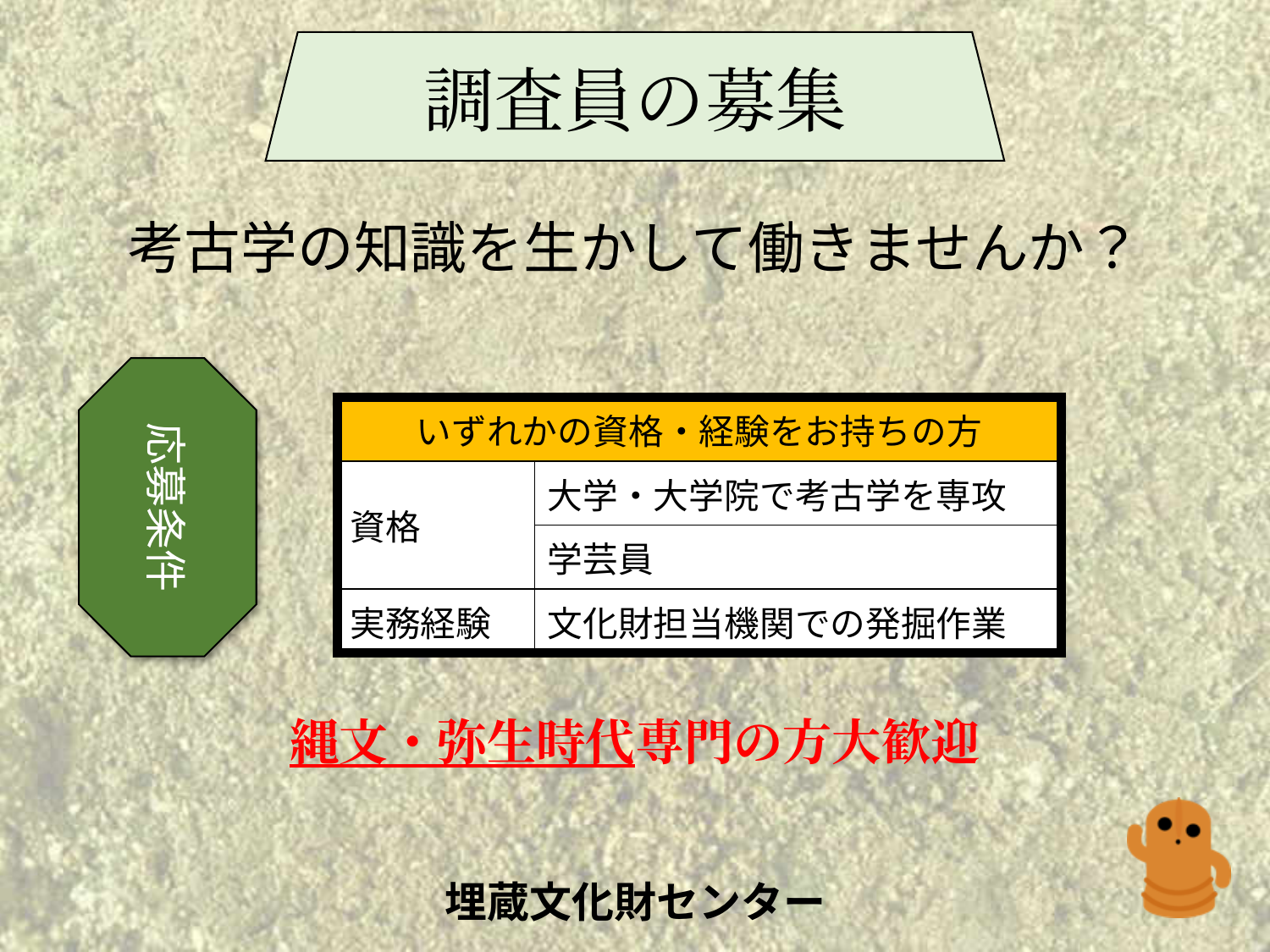

調査員の募集
考古学の知識を生かして働きませんか？
応募条件
| いずれかの資格・経験をお持ちの方 |  |
| --- | --- |
| 資格 | 大学・大学院で考古学を専攻 |
|  | 学芸員 |
| 実務経験 | 文化財担当機関での発掘作業 |
縄文・弥生時代専門の方大歓迎